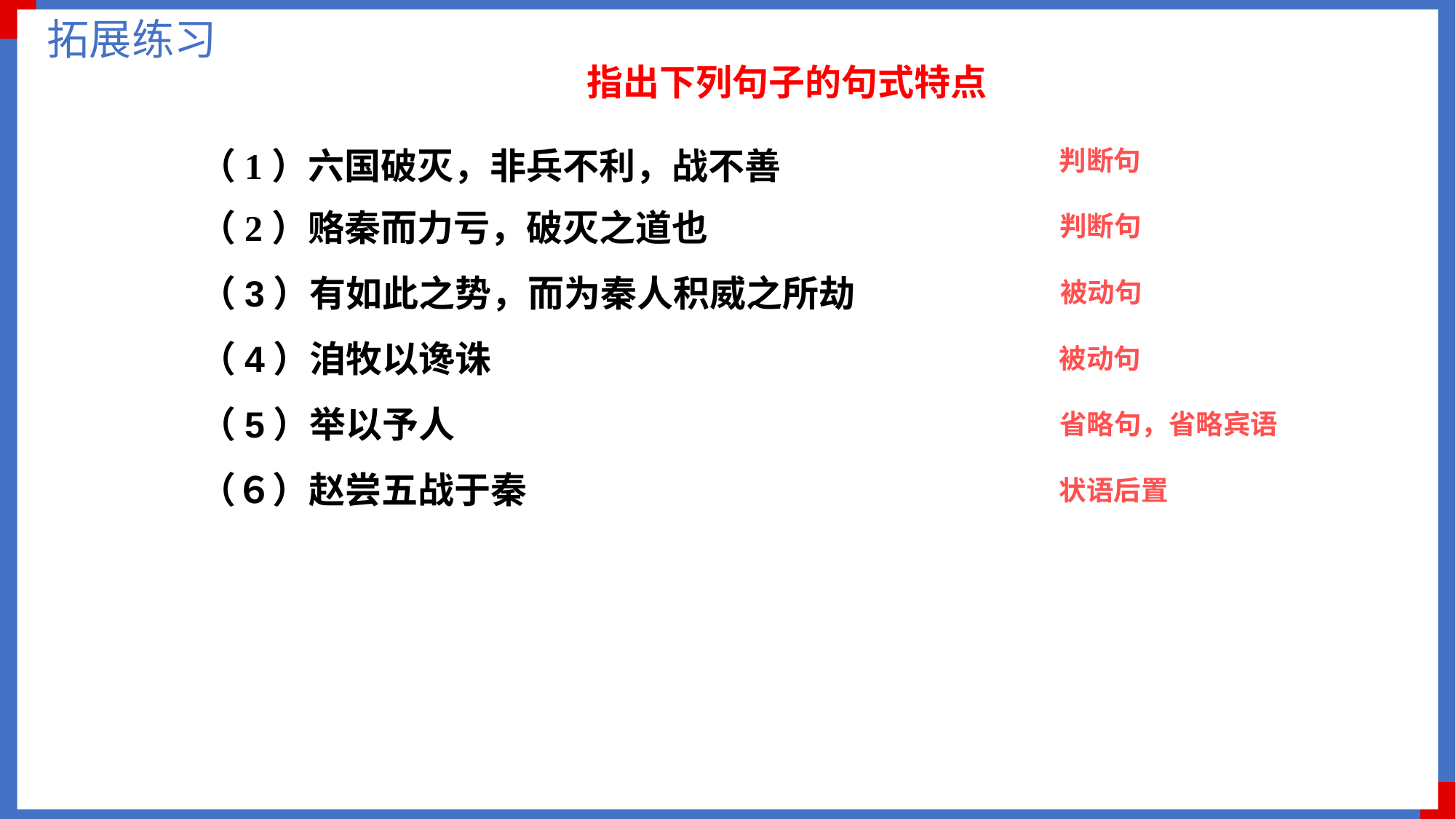

拓展练习
 指出下列句子的句式特点
（1）六国破灭，非兵不利，战不善
（2）赂秦而力亏，破灭之道也
（3）有如此之势，而为秦人积威之所劫
（4）洎牧以谗诛
（5）举以予人
（６）赵尝五战于秦
判断句

判断句
被动句
被动句
省略句，省略宾语
状语后置